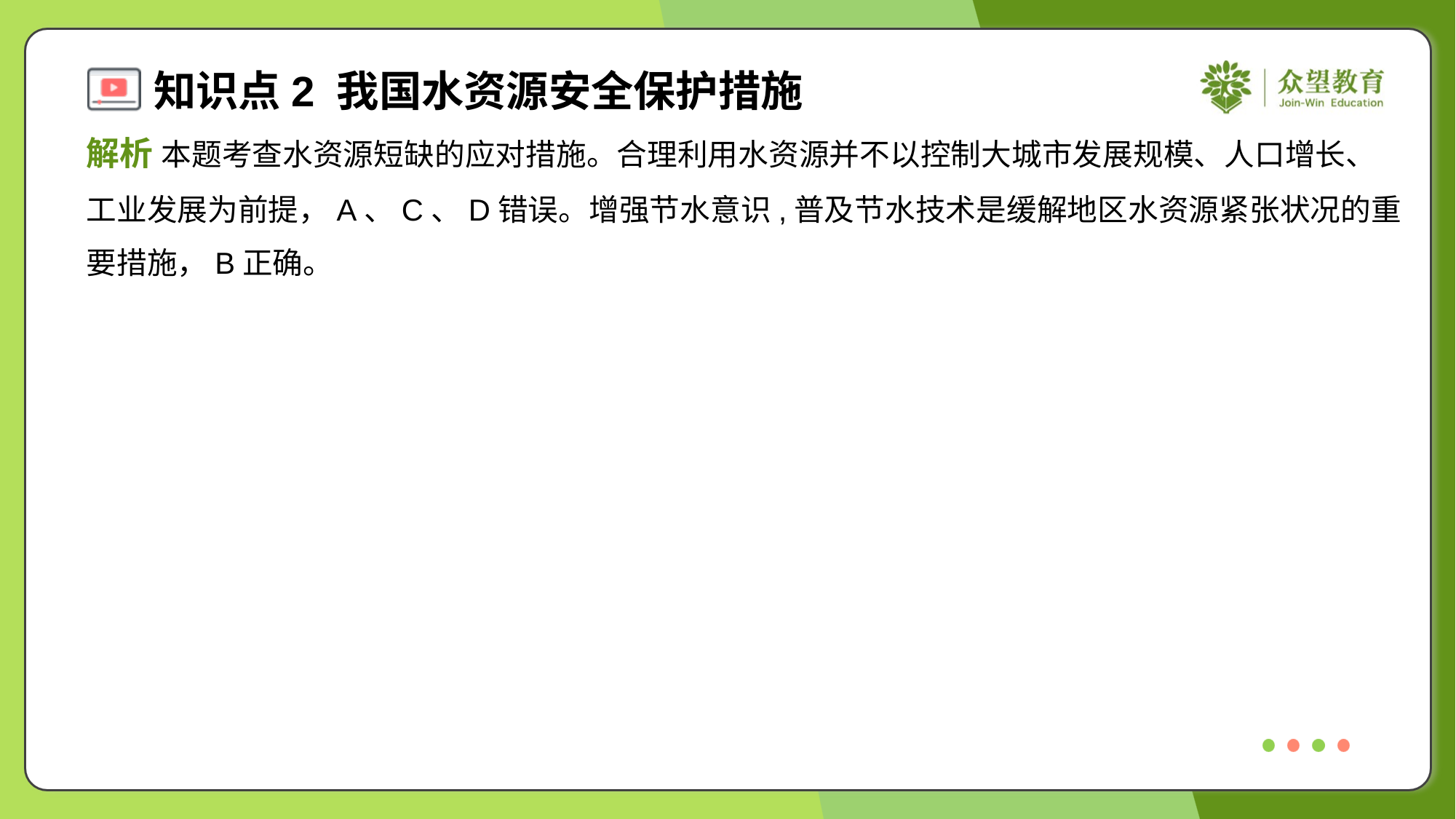

解析 本题考查水资源短缺的应对措施。合理利用水资源并不以控制大城市发展规模、人口增长、
工业发展为前提，A、C、D错误。增强节水意识,普及节水技术是缓解地区水资源紧张状况的重
要措施，B正确。